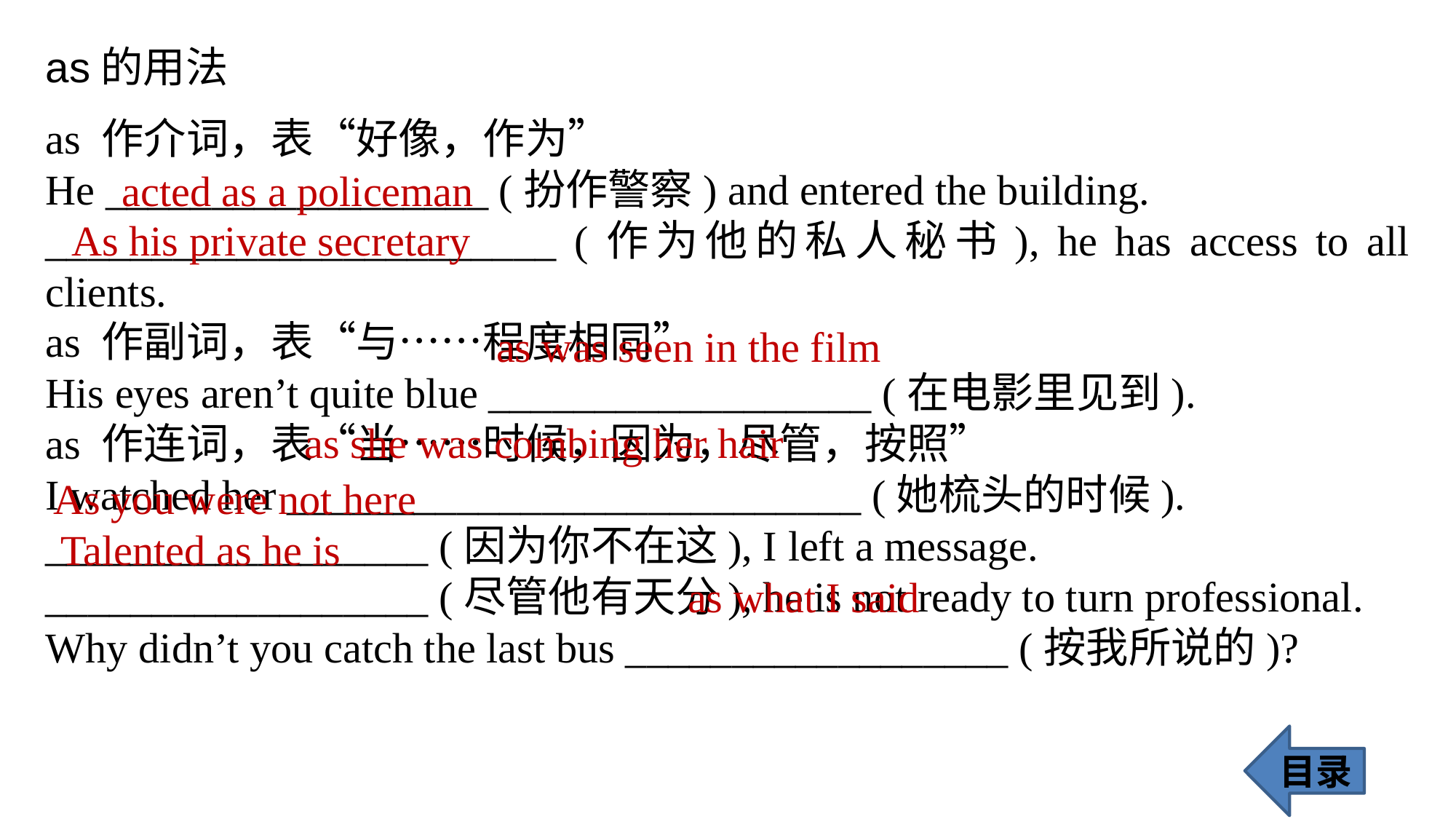

as的用法
as 作介词，表“好像，作为”
He __________________ (扮作警察) and entered the building.
________________________ (作为他的私人秘书), he has access to all clients.
as 作副词，表“与……程度相同”
His eyes aren’t quite blue __________________ (在电影里见到).
as 作连词，表“当……时候，因为，尽管，按照”
I watched her ___________________________ (她梳头的时候).
__________________ (因为你不在这), I left a message.
__________________ (尽管他有天分), he is not ready to turn professional.
Why didn’t you catch the last bus __________________ (按我所说的)?
acted as a policeman
As his private secretary
as was seen in the film
as she was combing her hair
As you were not here
Talented as he is
as what I said
目录
71